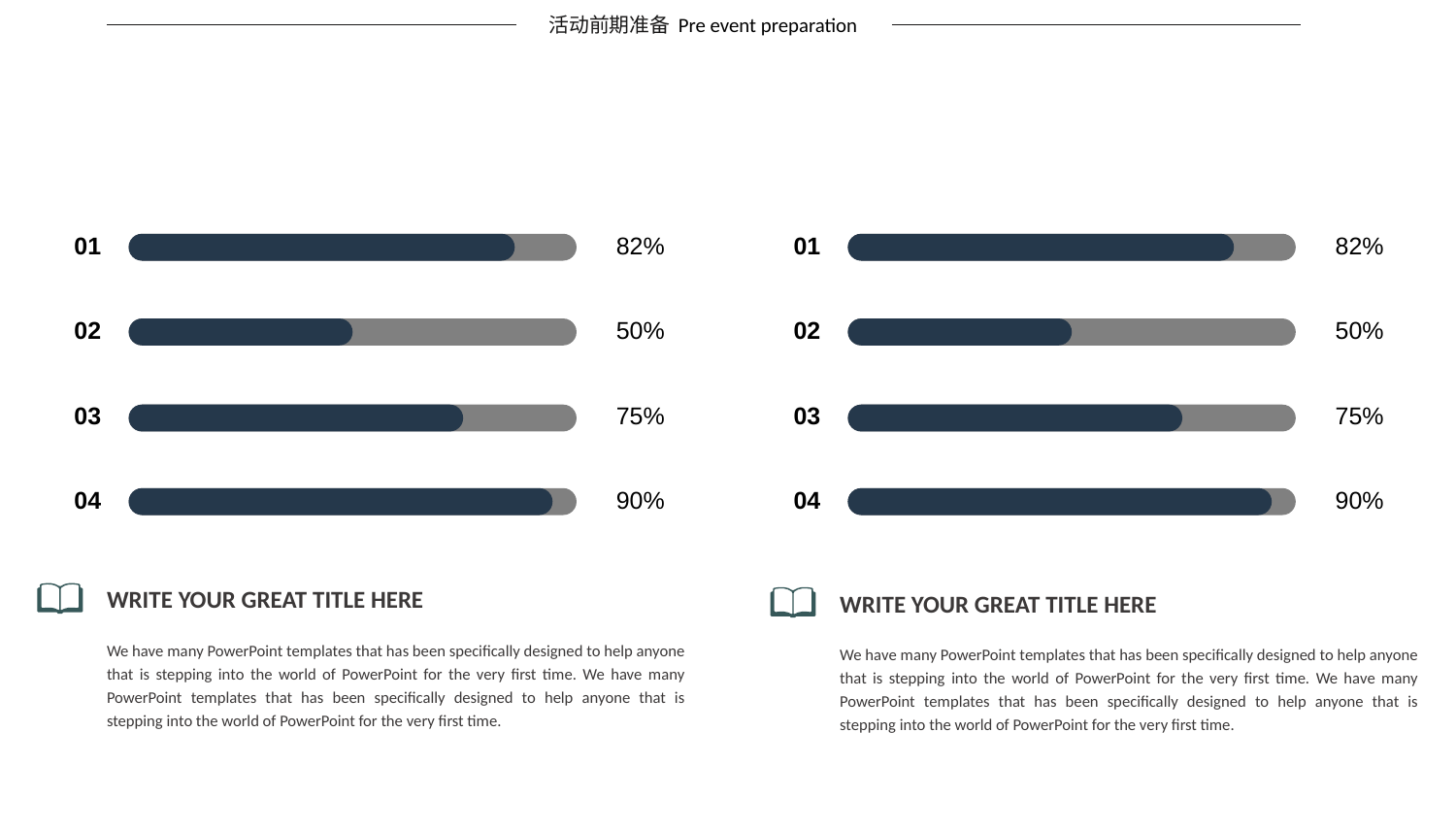

活动前期准备
Pre event preparation
01
82%

02
50%

03
75%

04
90%

01
82%

02
50%

03
75%

04
90%

WRITE YOUR GREAT TITLE HERE

We have many PowerPoint templates that has been specifically designed to help anyone that is stepping into the world of PowerPoint for the very first time. We have many PowerPoint templates that has been specifically designed to help anyone that is stepping into the world of PowerPoint for the very first time.

WRITE YOUR GREAT TITLE HERE

We have many PowerPoint templates that has been specifically designed to help anyone that is stepping into the world of PowerPoint for the very first time. We have many PowerPoint templates that has been specifically designed to help anyone that is stepping into the world of PowerPoint for the very first time.